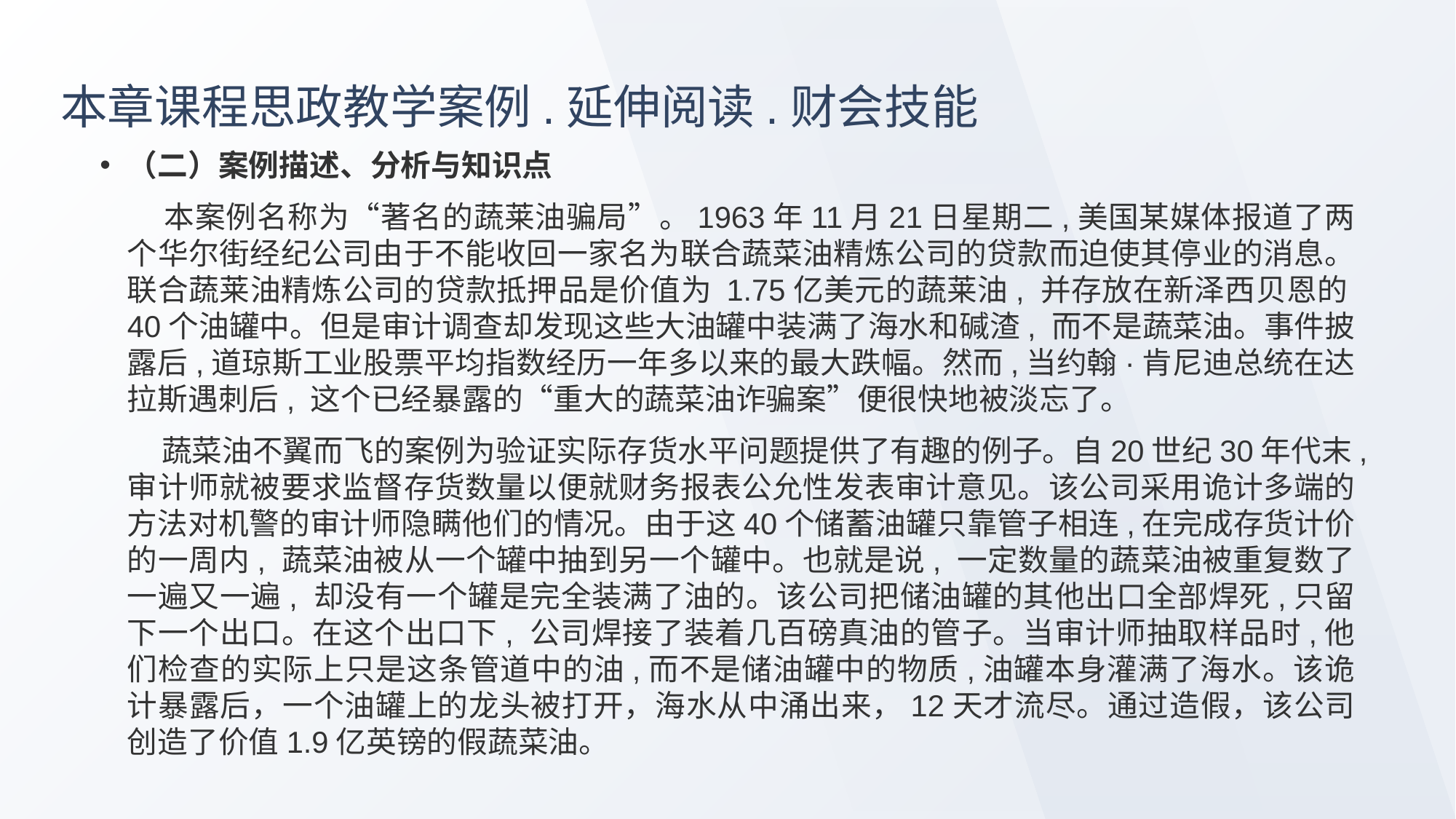

# 本章课程思政教学案例.延伸阅读.财会技能
（二）案例描述、分析与知识点
    本案例名称为“著名的蔬莱油骗局”。1963年11月21日星期二,美国某媒体报道了两个华尔街经纪公司由于不能收回一家名为联合蔬菜油精炼公司的贷款而迫使其停业的消息。联合蔬莱油精炼公司的贷款抵押品是价值为 1.75亿美元的蔬莱油, 并存放在新泽西贝恩的40个油罐中。但是审计调查却发现这些大油罐中装满了海水和碱渣, 而不是蔬菜油。事件披露后,道琼斯工业股票平均指数经历一年多以来的最大跌幅。然而,当约翰·肯尼迪总统在达拉斯遇刺后, 这个已经暴露的“重大的蔬菜油诈骗案”便很快地被淡忘了。
    蔬菜油不翼而飞的案例为验证实际存货水平问题提供了有趣的例子。自20世纪30年代末,审计师就被要求监督存货数量以便就财务报表公允性发表审计意见。该公司采用诡计多端的方法对机警的审计师隐瞒他们的情况。由于这40个储蓄油罐只靠管子相连,在完成存货计价的一周内, 蔬菜油被从一个罐中抽到另一个罐中。也就是说, 一定数量的蔬菜油被重复数了一遍又一遍, 却没有一个罐是完全装满了油的。该公司把储油罐的其他出口全部焊死,只留下一个出口。在这个出口下, 公司焊接了装着几百磅真油的管子。当审计师抽取样品时,他们检查的实际上只是这条管道中的油,而不是储油罐中的物质,油罐本身灌满了海水。该诡计暴露后，一个油罐上的龙头被打开，海水从中涌出来，12天才流尽。通过造假，该公司创造了价值1.9亿英镑的假蔬菜油。